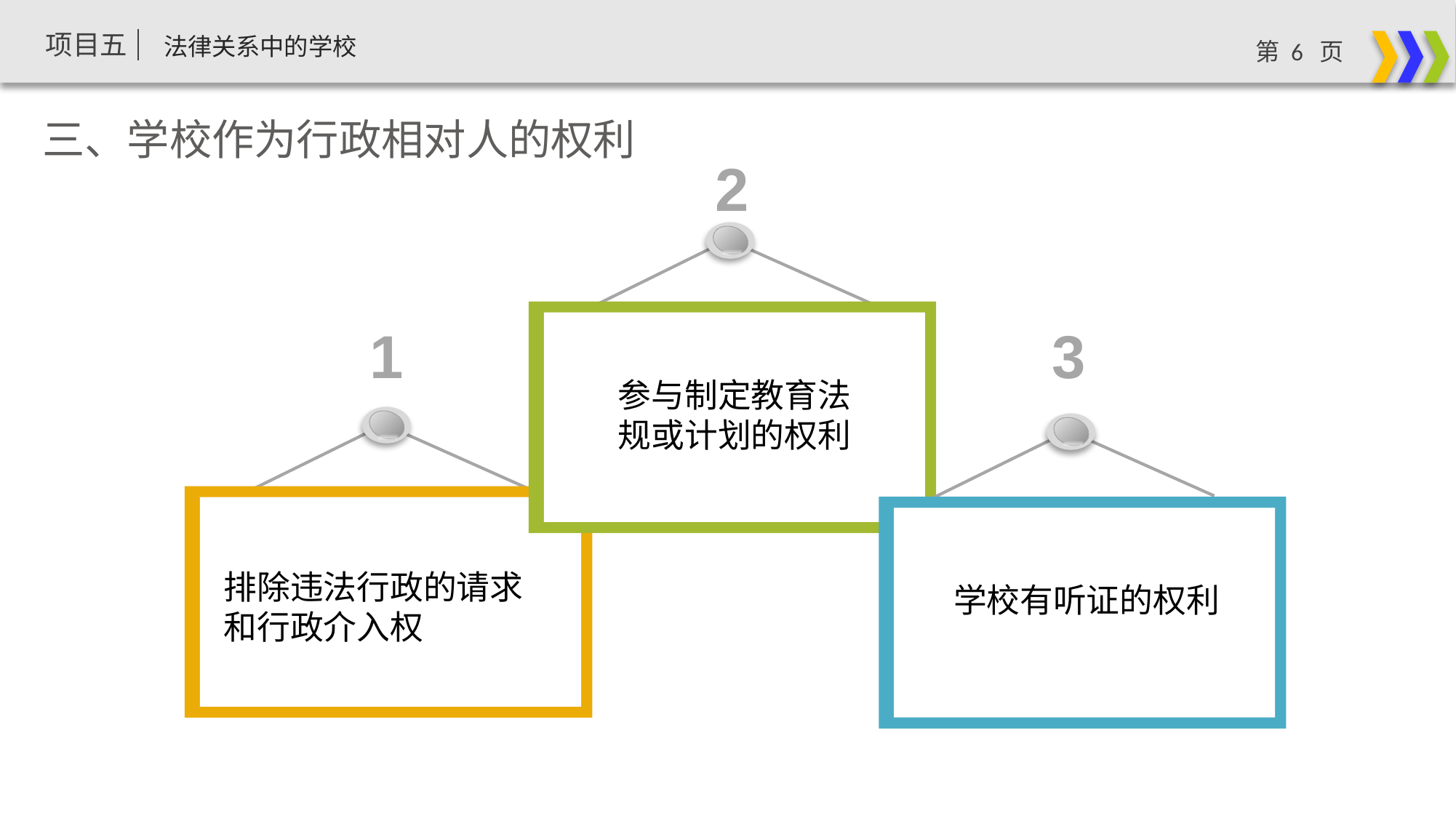

三、学校作为行政相对人的权利
2

1
3

参与制定教育法规或计划的权利

排除违法行政的请求和行政介入权
     学校有听证的权利